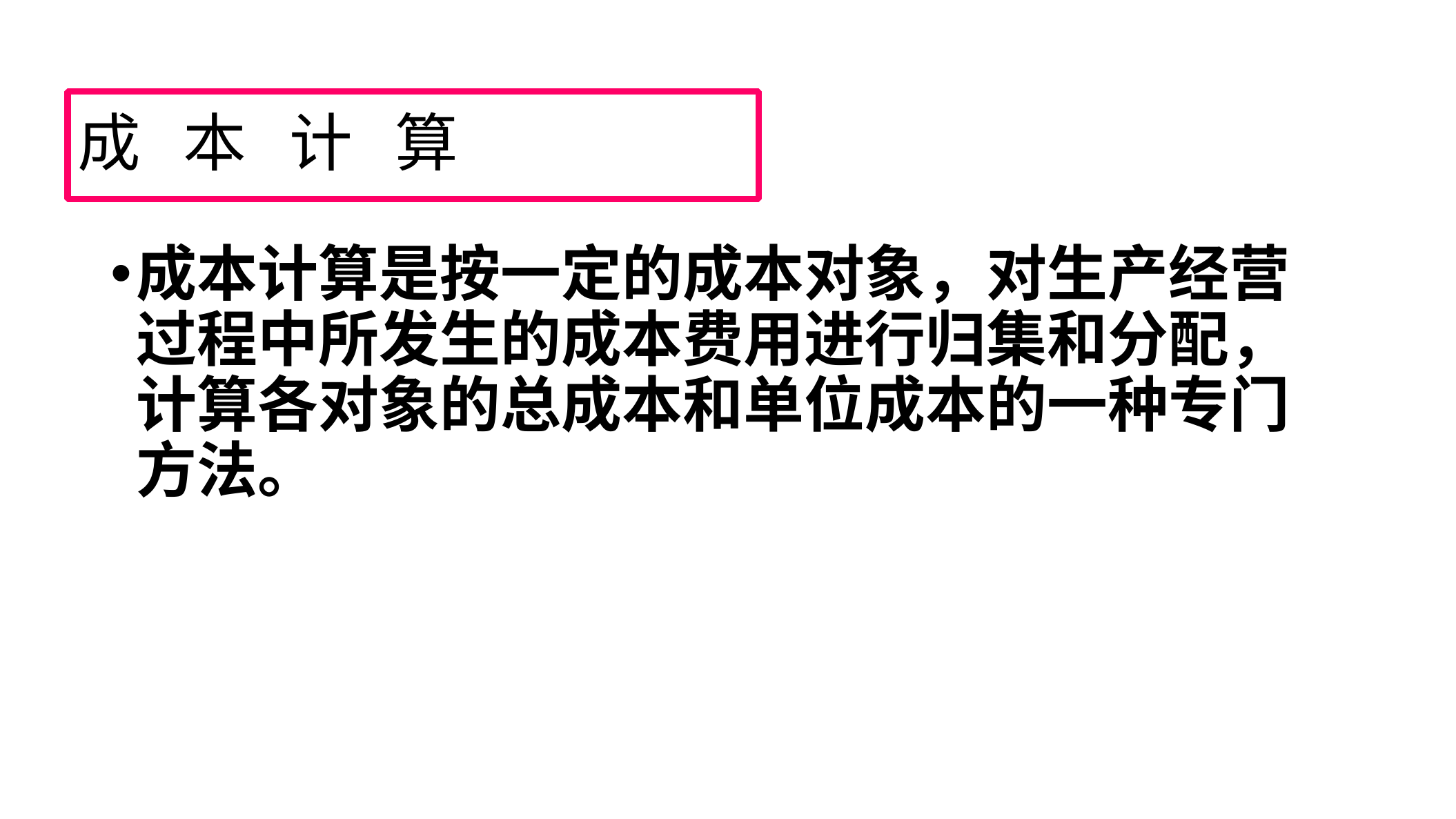

成   本   计   算
成本计算是按一定的成本对象，对生产经营过程中所发生的成本费用进行归集和分配，计算各对象的总成本和单位成本的一种专门方法。